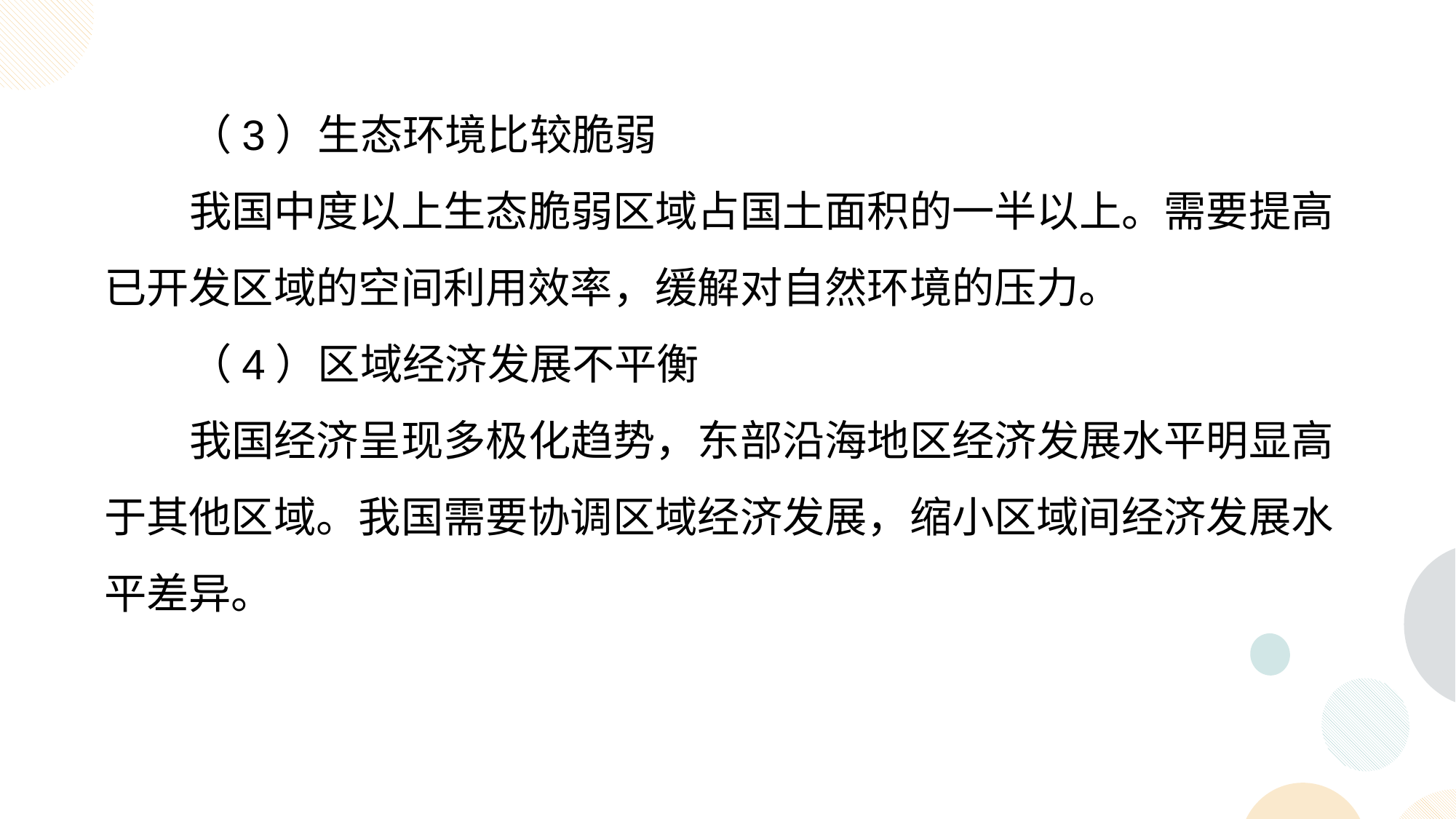

（3）生态环境比较脆弱
我国中度以上生态脆弱区域占国土面积的一半以上。需要提高已开发区域的空间利用效率，缓解对自然环境的压力。
（4）区域经济发展不平衡
我国经济呈现多极化趋势，东部沿海地区经济发展水平明显高于其他区域。我国需要协调区域经济发展，缩小区域间经济发展水平差异。